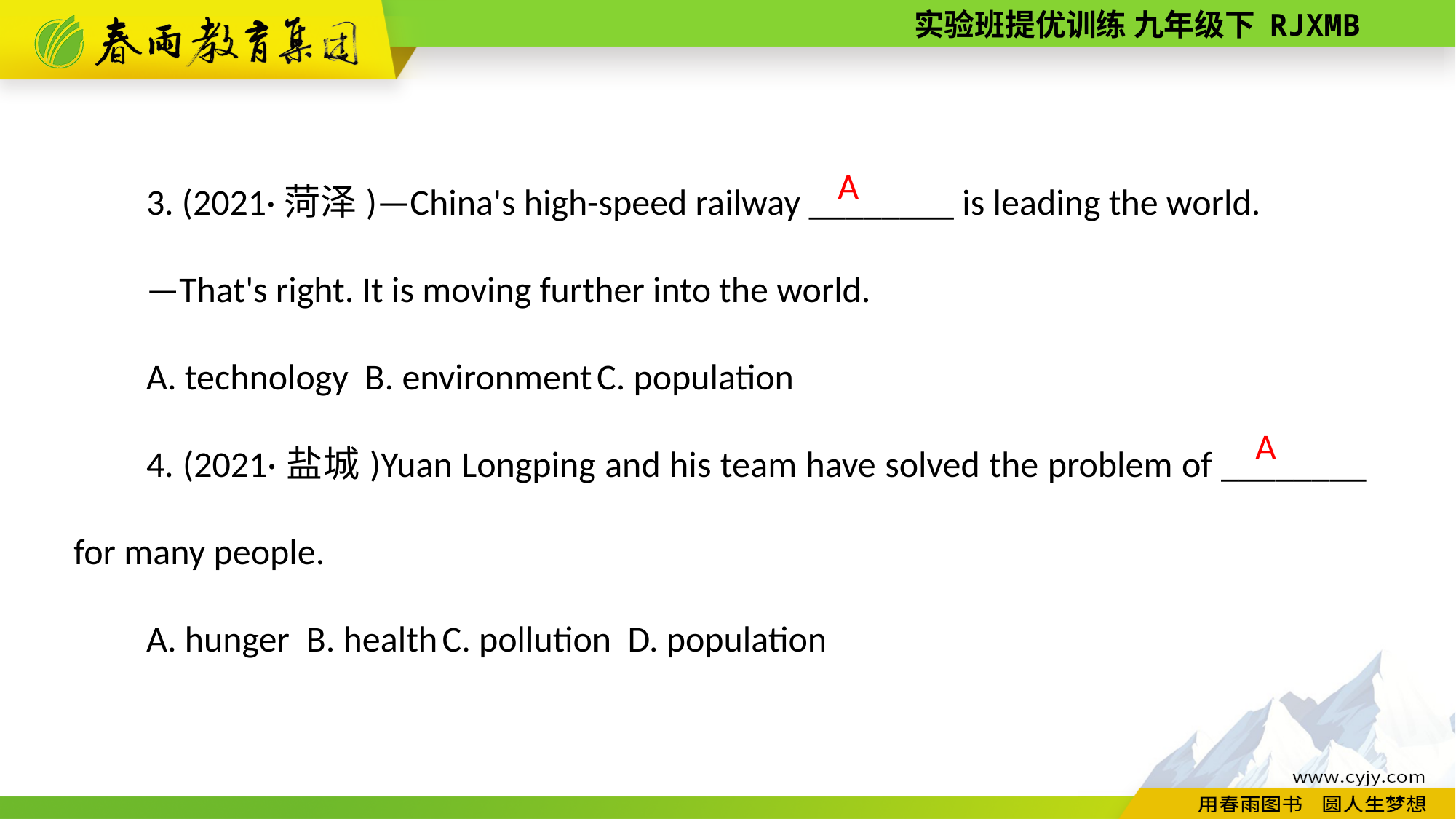

3. (2021·菏泽)—China's high-­speed railway ________ is leading the world.
—That's right. It is moving further into the world.
A. technology  B. environment C. population
4. (2021·盐城)Yuan Longping and his team have solved the problem of ________ for many people.
A. hunger  B. health C. pollution  D. population
A
 A